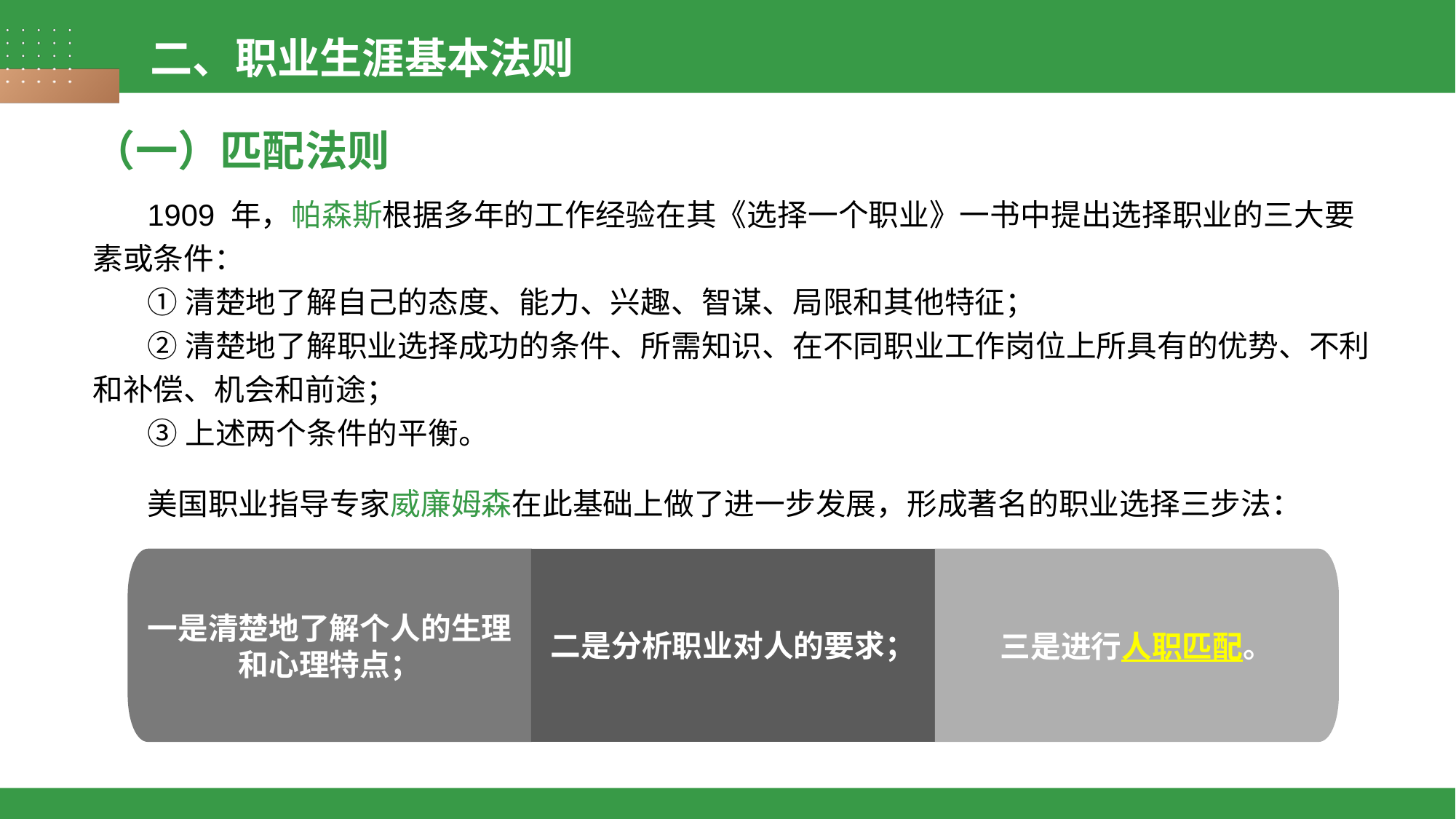

二、职业生涯基本法则
（一）匹配法则
1909 年，帕森斯根据多年的工作经验在其《选择一个职业》一书中提出选择职业的三大要素或条件：
①清楚地了解自己的态度、能力、兴趣、智谋、局限和其他特征；
②清楚地了解职业选择成功的条件、所需知识、在不同职业工作岗位上所具有的优势、不利和补偿、机会和前途；
③上述两个条件的平衡。
美国职业指导专家威廉姆森在此基础上做了进一步发展，形成著名的职业选择三步法：
一是清楚地了解个人的生理
和心理特点；
三是进行人职匹配。
二是分析职业对人的要求；